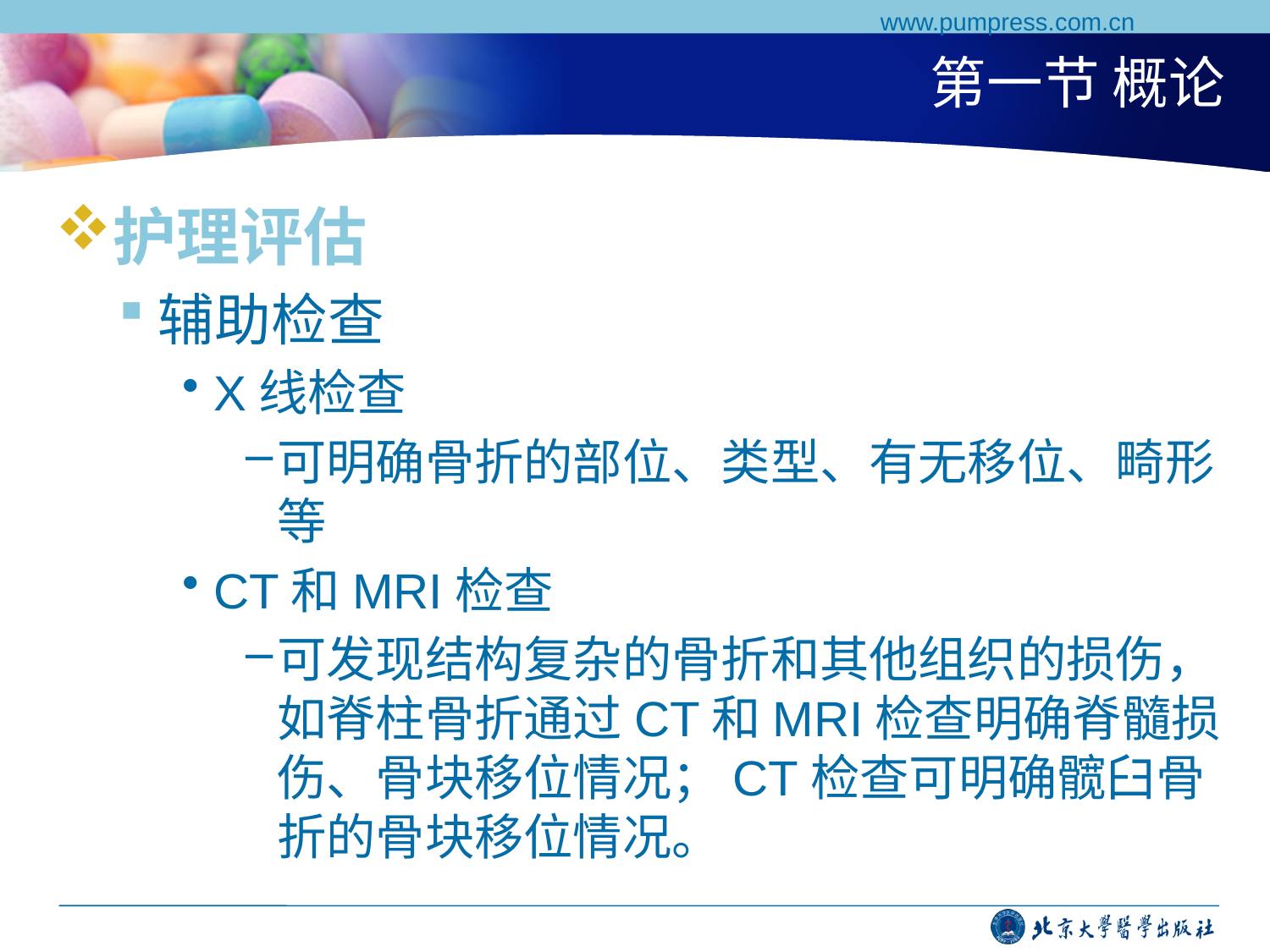

www.pumpress.com.cn
# 第一节 概论
护理评估
辅助检查
X线检查
可明确骨折的部位、类型、有无移位、畸形等
CT和MRI检查
可发现结构复杂的骨折和其他组织的损伤，如脊柱骨折通过CT和MRI检查明确脊髓损伤、骨块移位情况；CT检查可明确髋臼骨折的骨块移位情况。